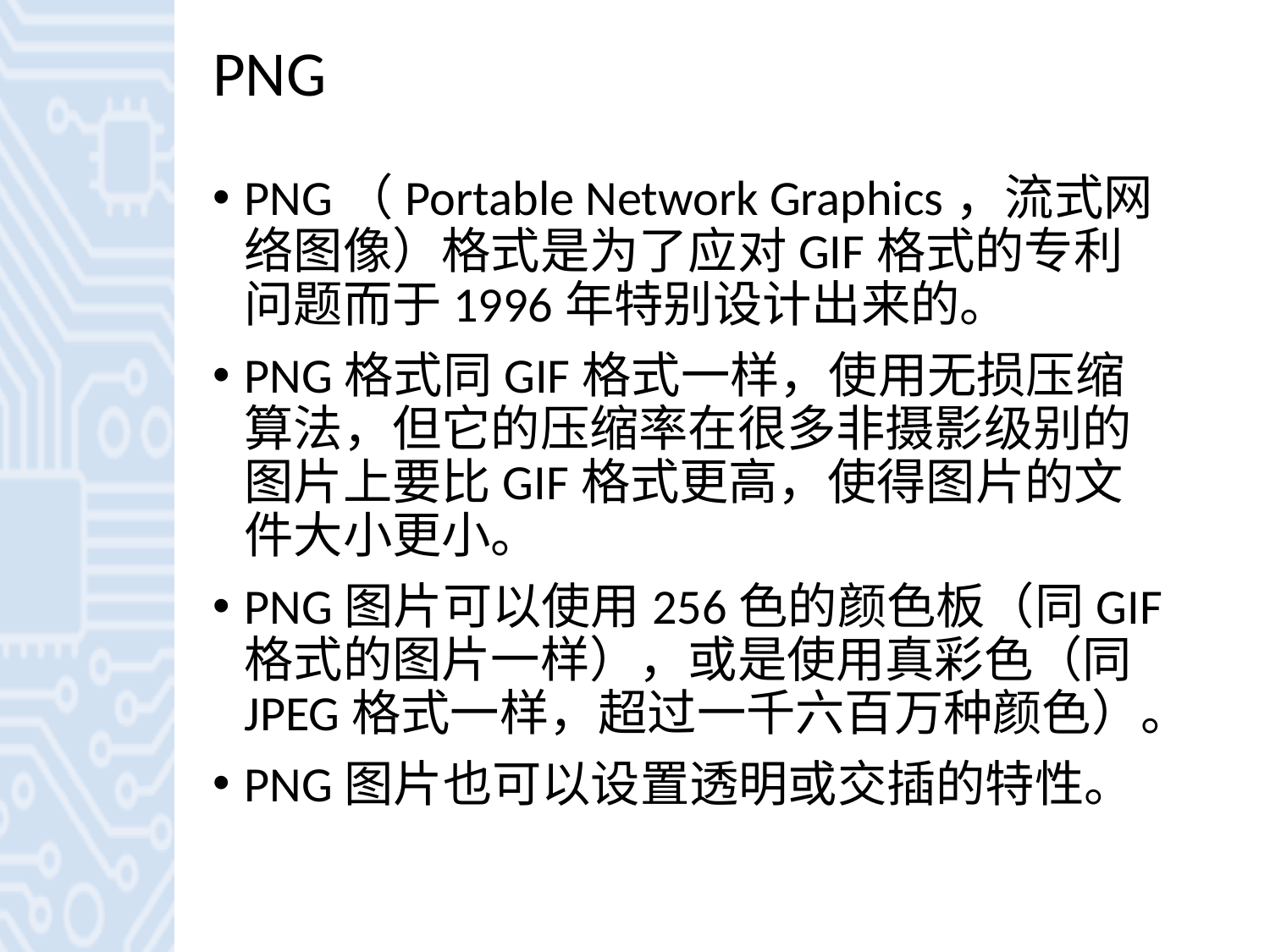

# PNG
PNG（Portable Network Graphics，流式网络图像）格式是为了应对GIF格式的专利问题而于1996年特别设计出来的。
PNG格式同GIF格式一样，使用无损压缩算法，但它的压缩率在很多非摄影级别的图片上要比GIF格式更高，使得图片的文件大小更小。
PNG图片可以使用256色的颜色板（同GIF格式的图片一样），或是使用真彩色（同JPEG格式一样，超过一千六百万种颜色）。
PNG图片也可以设置透明或交插的特性。